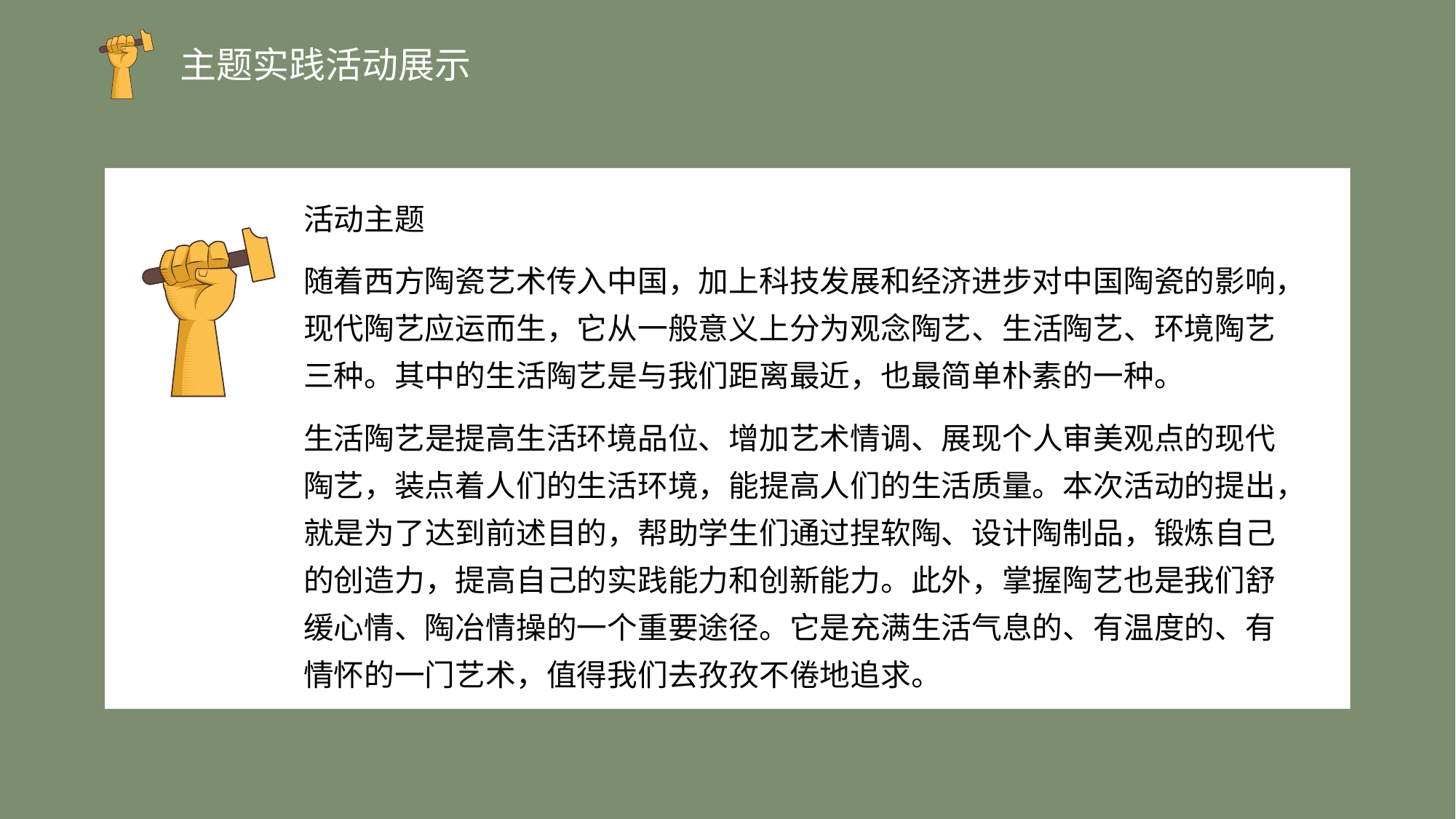

主题实践活动展示

活动主题
随着西方陶瓷艺术传入中国，加上科技发展和经济进步对中国陶瓷的影响，现代陶艺应运而生，它从一般意义上分为观念陶艺、生活陶艺、环境陶艺三种。其中的生活陶艺是与我们距离最近，也最简单朴素的一种。
生活陶艺是提高生活环境品位、增加艺术情调、展现个人审美观点的现代陶艺，装点着人们的生活环境，能提高人们的生活质量。本次活动的提出，就是为了达到前述目的，帮助学生们通过捏软陶、设计陶制品，锻炼自己的创造力，提高自己的实践能力和创新能力。此外，掌握陶艺也是我们舒缓心情、陶冶情操的一个重要途径。它是充满生活气息的、有温度的、有情怀的一门艺术，值得我们去孜孜不倦地追求。